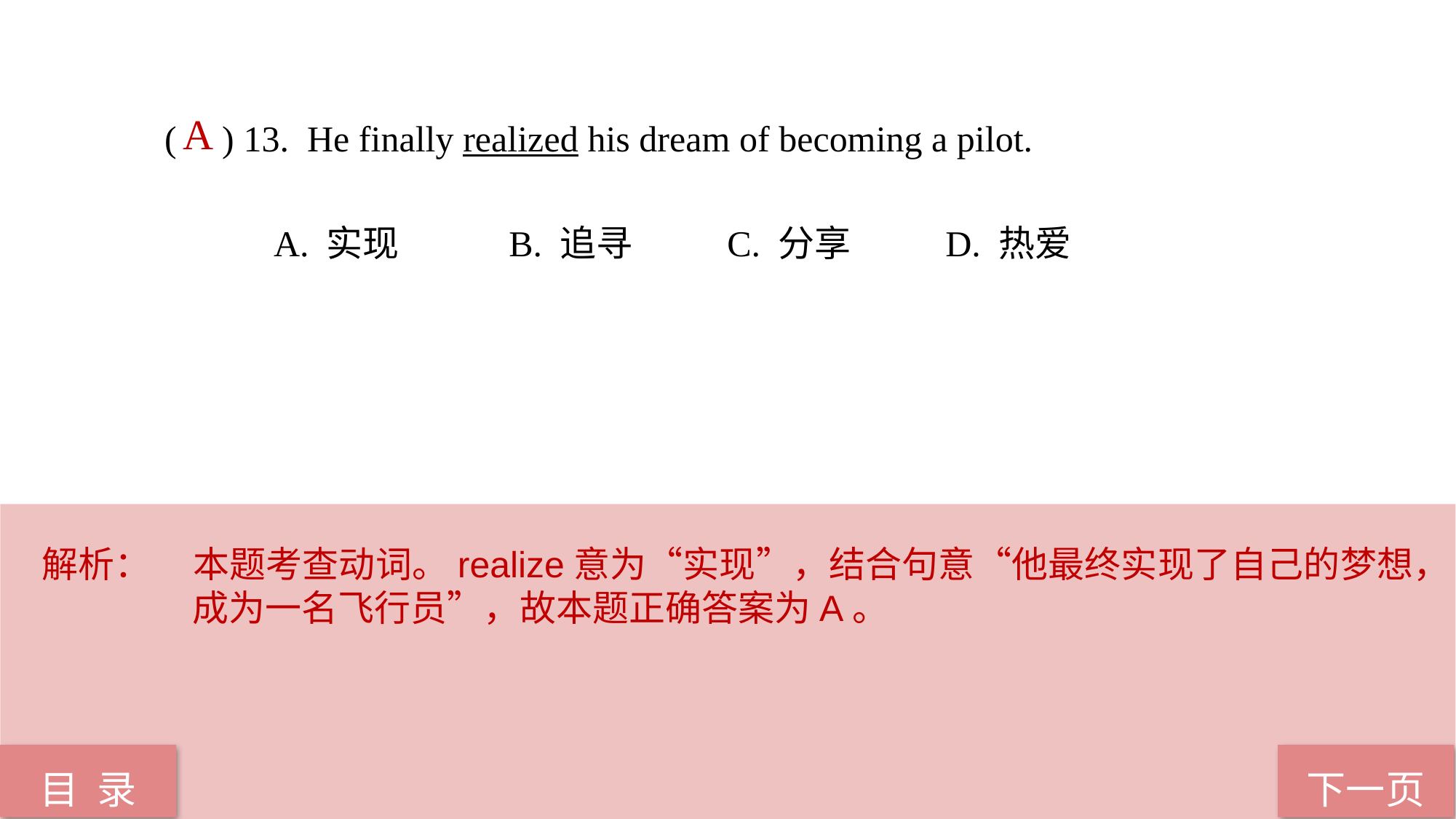

A
(     ) 13.  He finally realized his dream of becoming a pilot.

	A. 实现	 B. 追寻	 C. 分享	 D. 热爱
解析：	本题考查动词。realize意为“实现”，结合句意“他最终实现了自己的梦想，成为一名飞行员”，故本题正确答案为A。